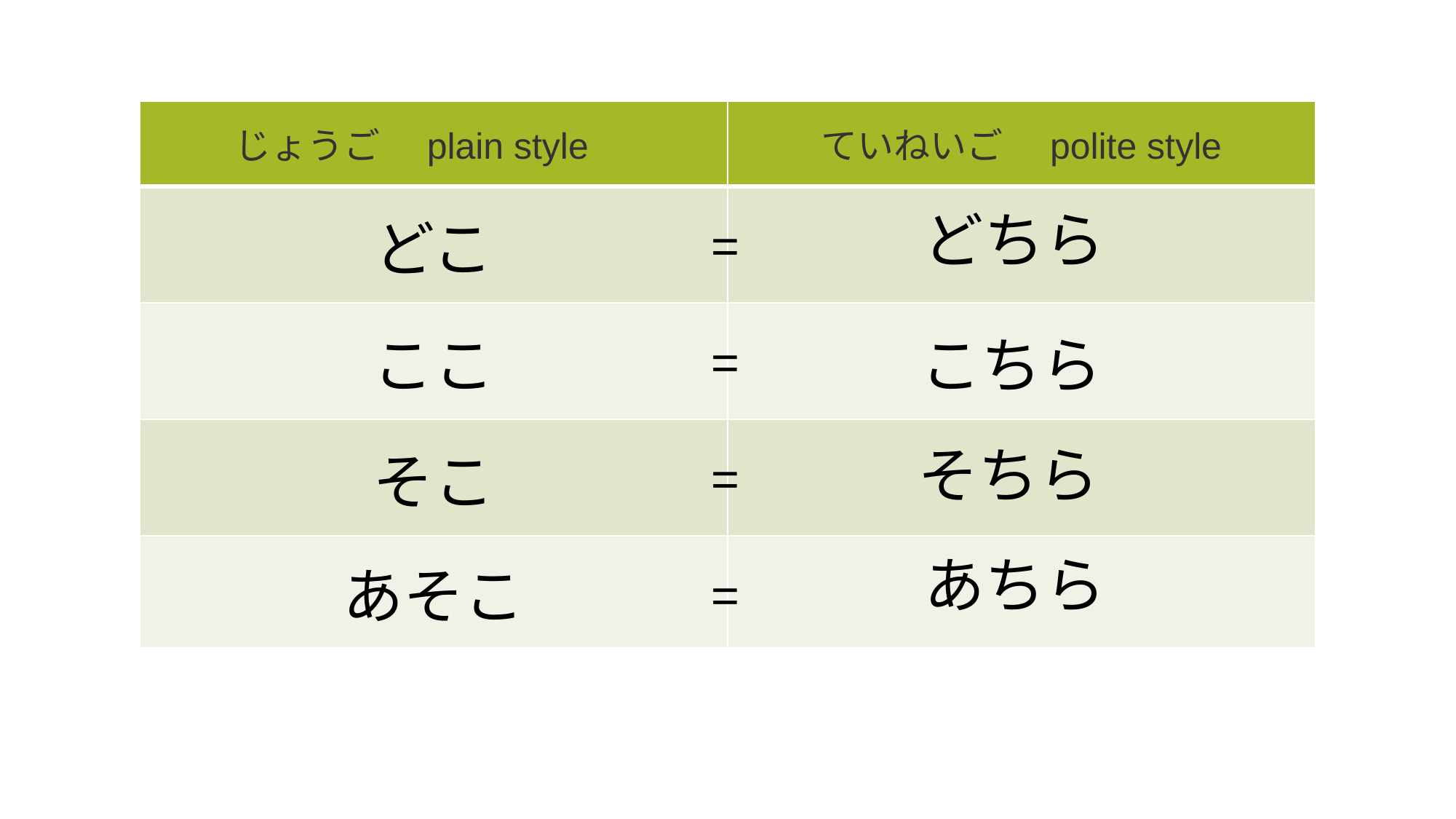

| じょうご　plain style | ていねいご　polite style |
| --- | --- |
| どこ |  |
| ここ |  |
| そこ |  |
| あそこ |  |
どちら
=

=

=

=
こちら
そちら
あちら